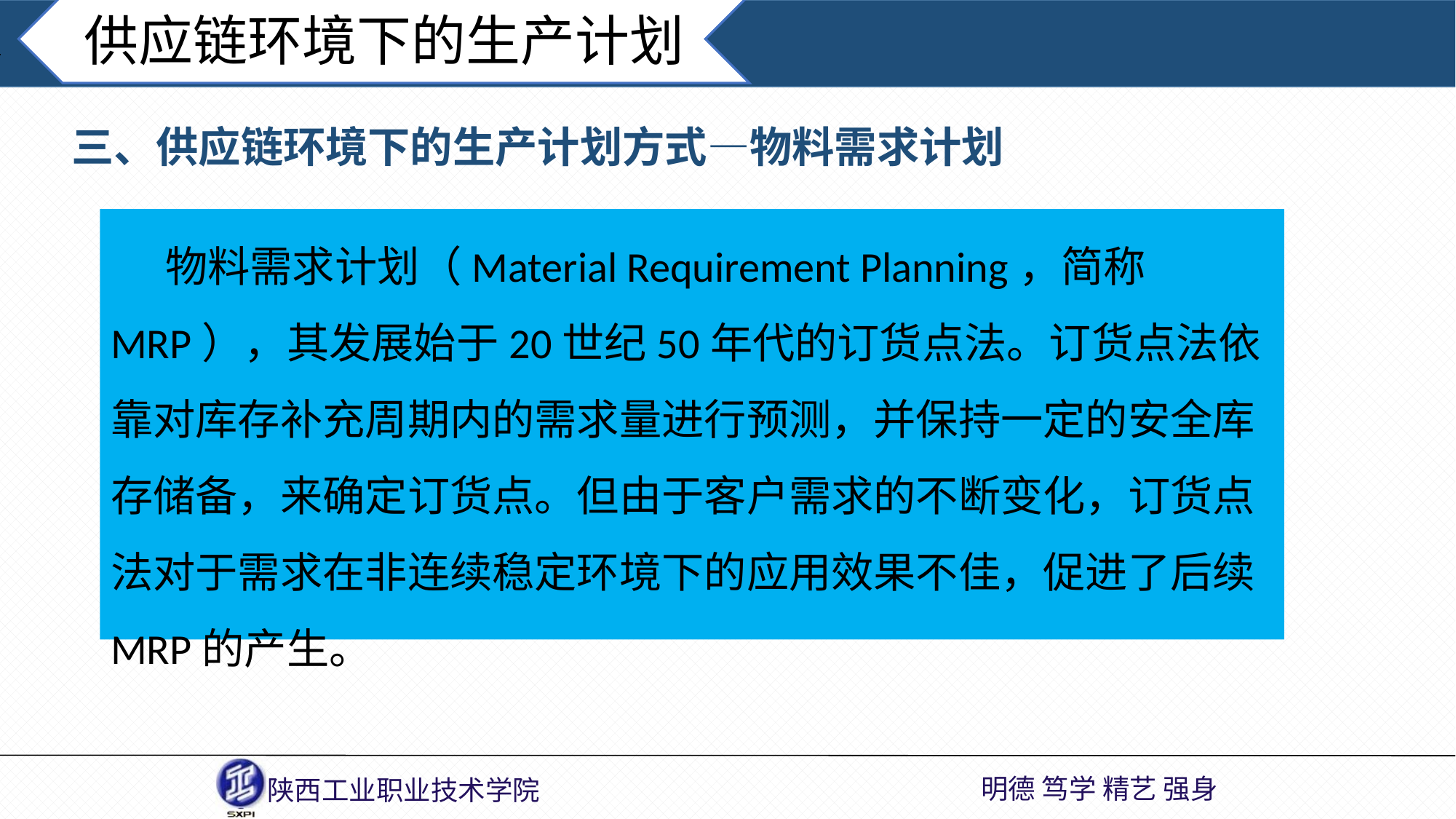

供应链环境下的生产计划

三、供应链环境下的生产计划方式—物料需求计划
物料需求计划（Material Requirement Planning，简称MRP），其发展始于20世纪50年代的订货点法。订货点法依靠对库存补充周期内的需求量进行预测，并保持一定的安全库存储备，来确定订货点。但由于客户需求的不断变化，订货点法对于需求在非连续稳定环境下的应用效果不佳，促进了后续MRP的产生。